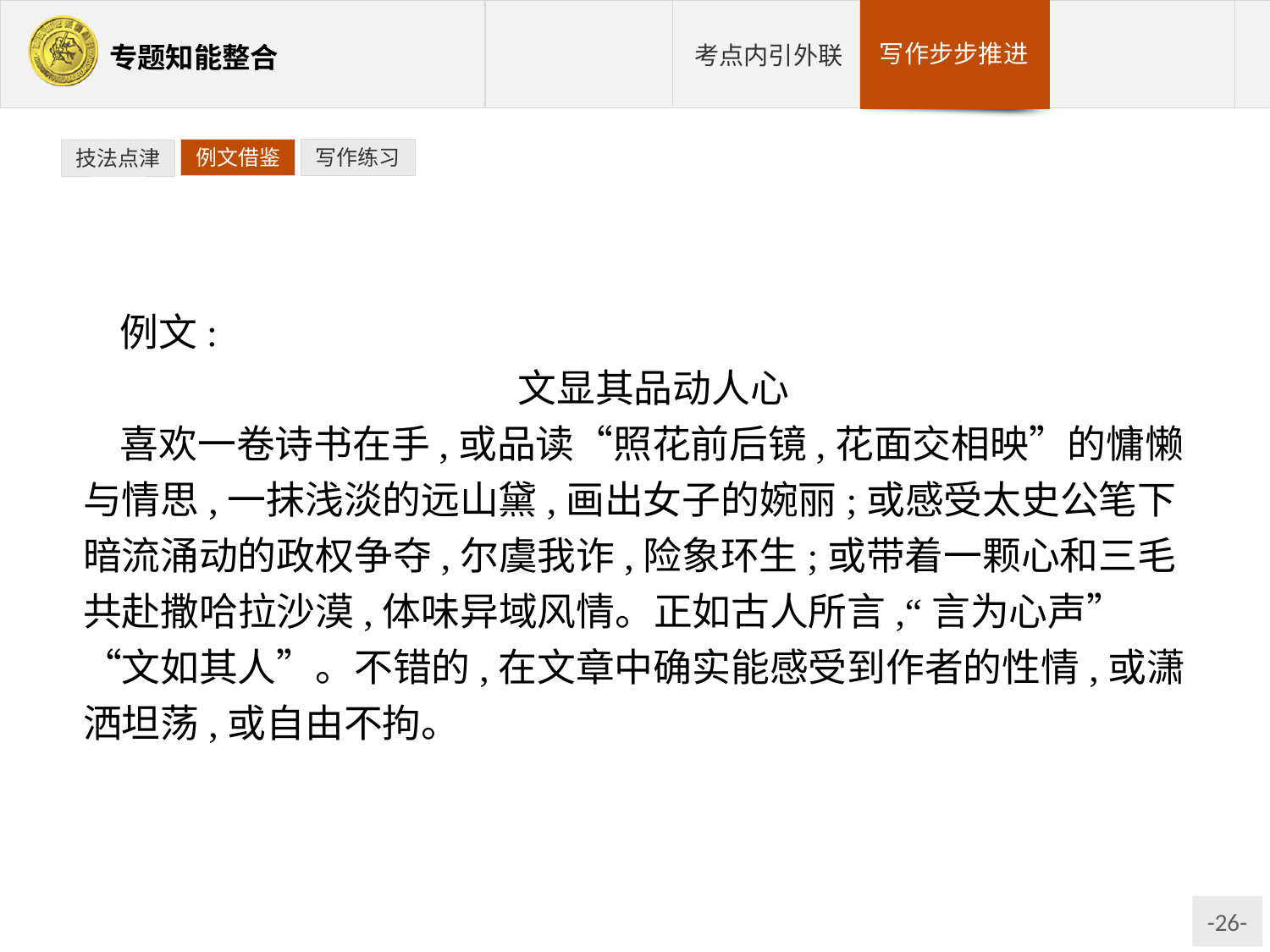

例文借鉴
写作练习
技法点津
例文:
文显其品动人心
喜欢一卷诗书在手,或品读“照花前后镜,花面交相映”的慵懒与情思,一抹浅淡的远山黛,画出女子的婉丽;或感受太史公笔下暗流涌动的政权争夺,尔虞我诈,险象环生;或带着一颗心和三毛共赴撒哈拉沙漠,体味异域风情。正如古人所言,“言为心声”“文如其人”。不错的,在文章中确实能感受到作者的性情,或潇洒坦荡,或自由不拘。